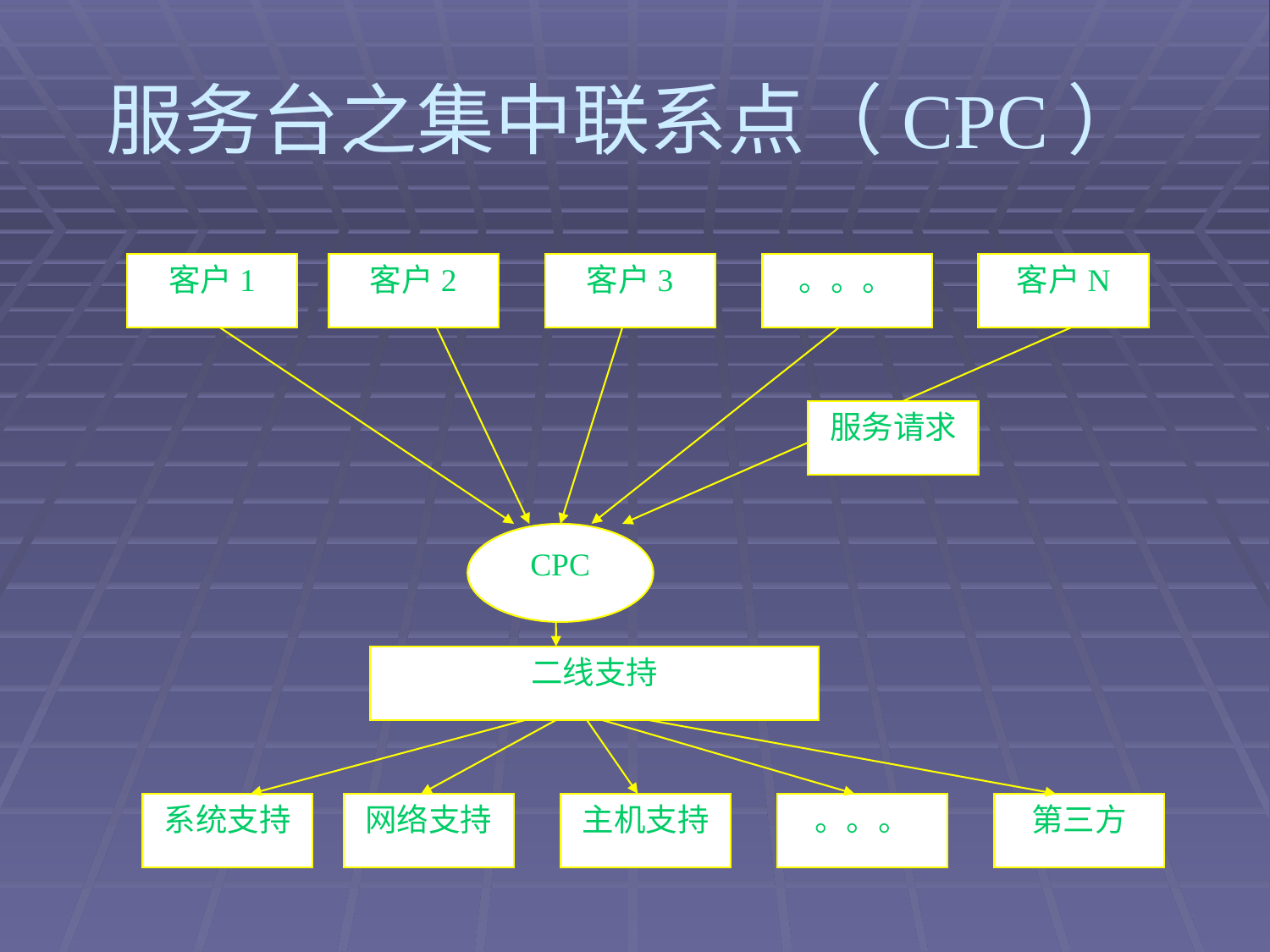

# 服务台之集中联系点（CPC）
客户1
客户2
客户3
。。。
客户N

服务请求
CPC

二线支持

系统支持
网络支持
主机支持
。。。
第三方